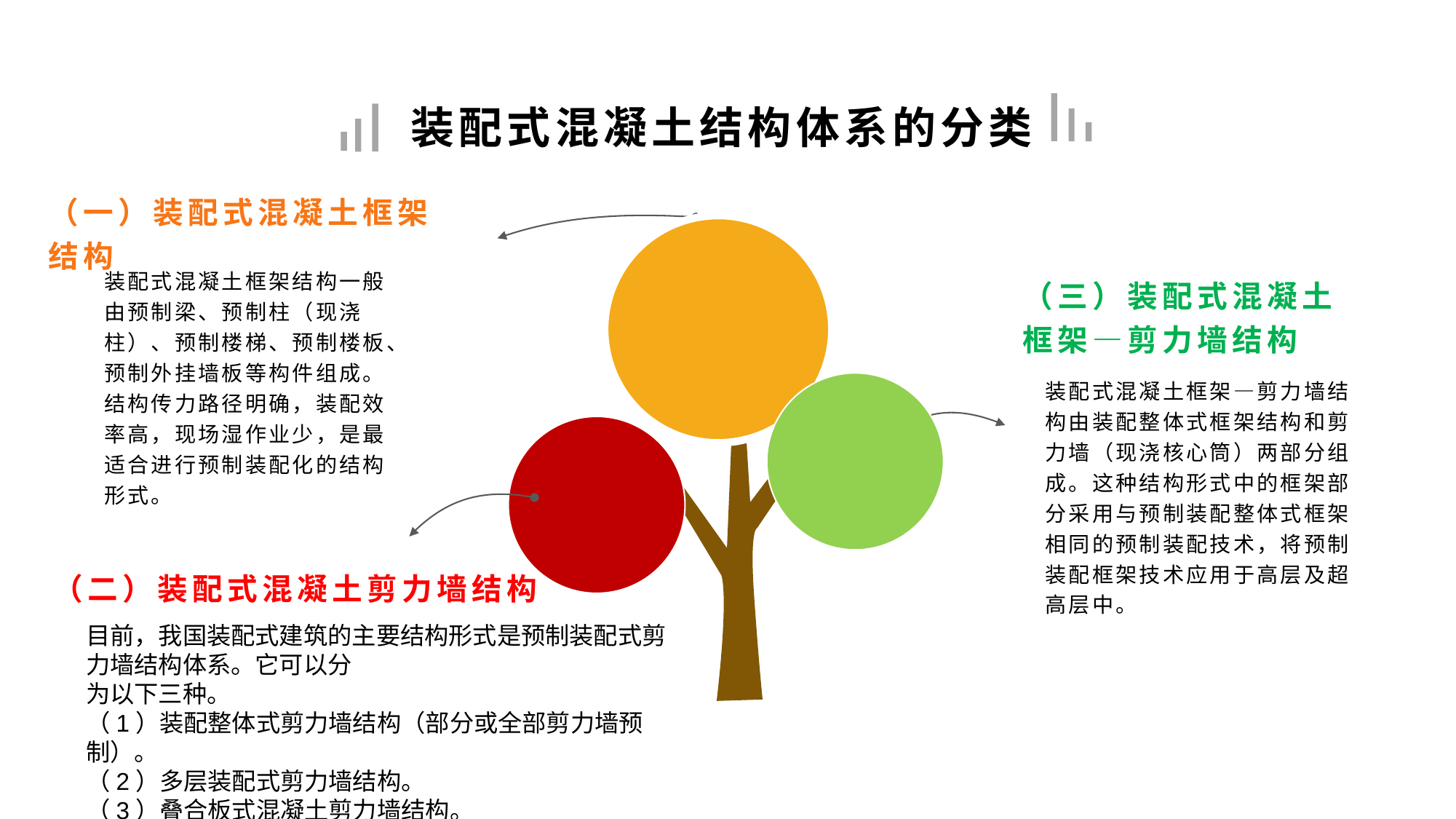

装配式混凝土结构体系的分类

（一）装配式混凝土框架结构

装配式混凝土框架结构一般由预制梁、预制柱（现浇柱）、预制楼梯、预制楼板、
预制外挂墙板等构件组成。结构传力路径明确，装配效率高，现场湿作业少，是最适合进行预制装配化的结构形式。
（三）装配式混凝土框架—剪力墙结构

装配式混凝土框架—剪力墙结构由装配整体式框架结构和剪力墙（现浇核心筒）两部分组成。这种结构形式中的框架部分采用与预制装配整体式框架相同的预制装配技术，将预制装配框架技术应用于高层及超高层中。

（二）装配式混凝土剪力墙结构
目前，我国装配式建筑的主要结构形式是预制装配式剪力墙结构体系。它可以分
为以下三种。
（1）装配整体式剪力墙结构（部分或全部剪力墙预制）。
（2）多层装配式剪力墙结构。
（3）叠合板式混凝土剪力墙结构。